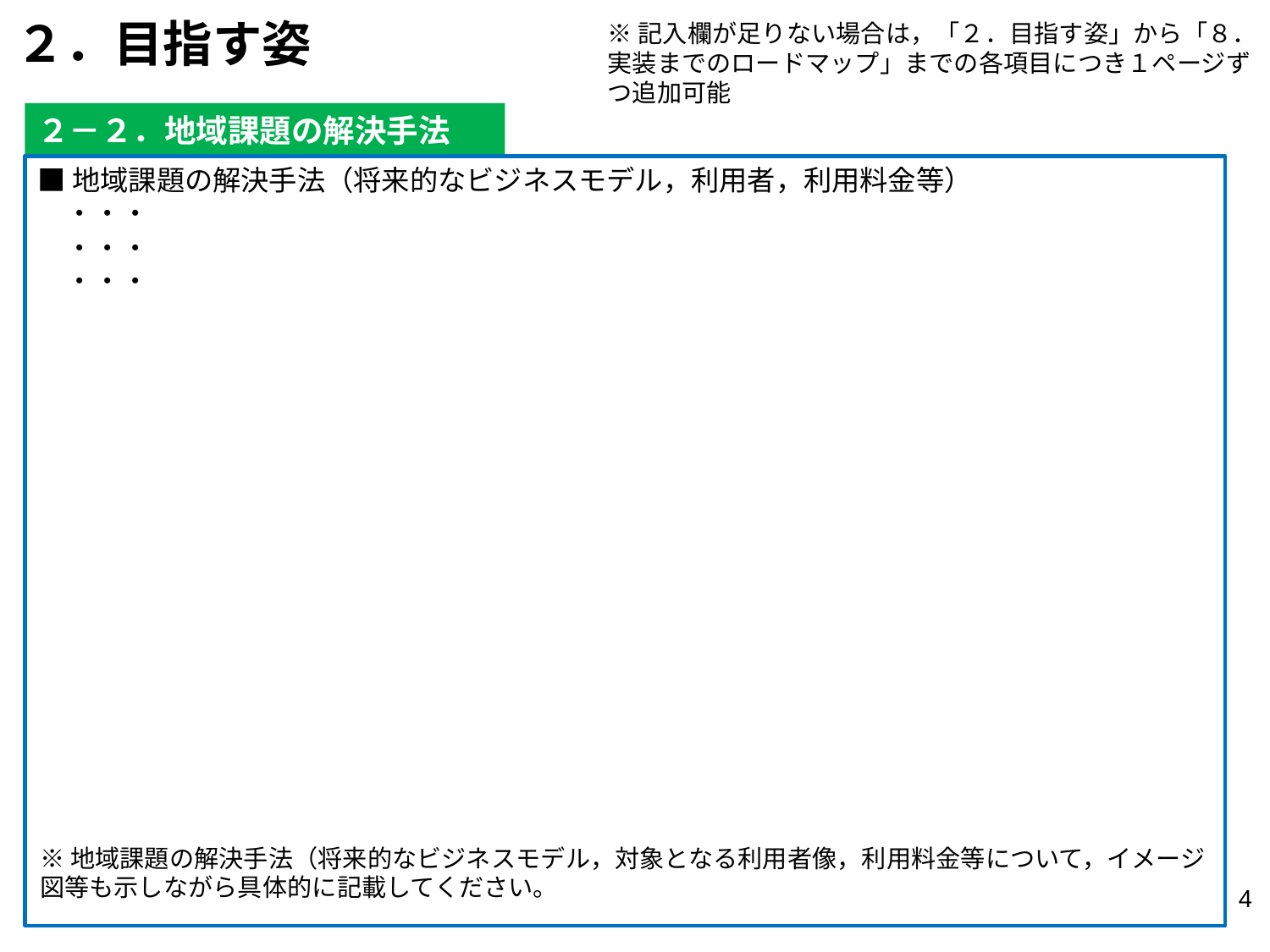

２．目指す姿
※記入欄が足りない場合は，「２．目指す姿」から「８．実装までのロードマップ」までの各項目につき１ページずつ追加可能
２－２．地域課題の解決手法
■地域課題の解決手法（将来的なビジネスモデル，利用者，利用料金等）
　・・・
　・・・
　・・・
※地域課題の解決手法（将来的なビジネスモデル，対象となる利用者像，利用料金等について，イメージ図等も示しながら具体的に記載してください。
4